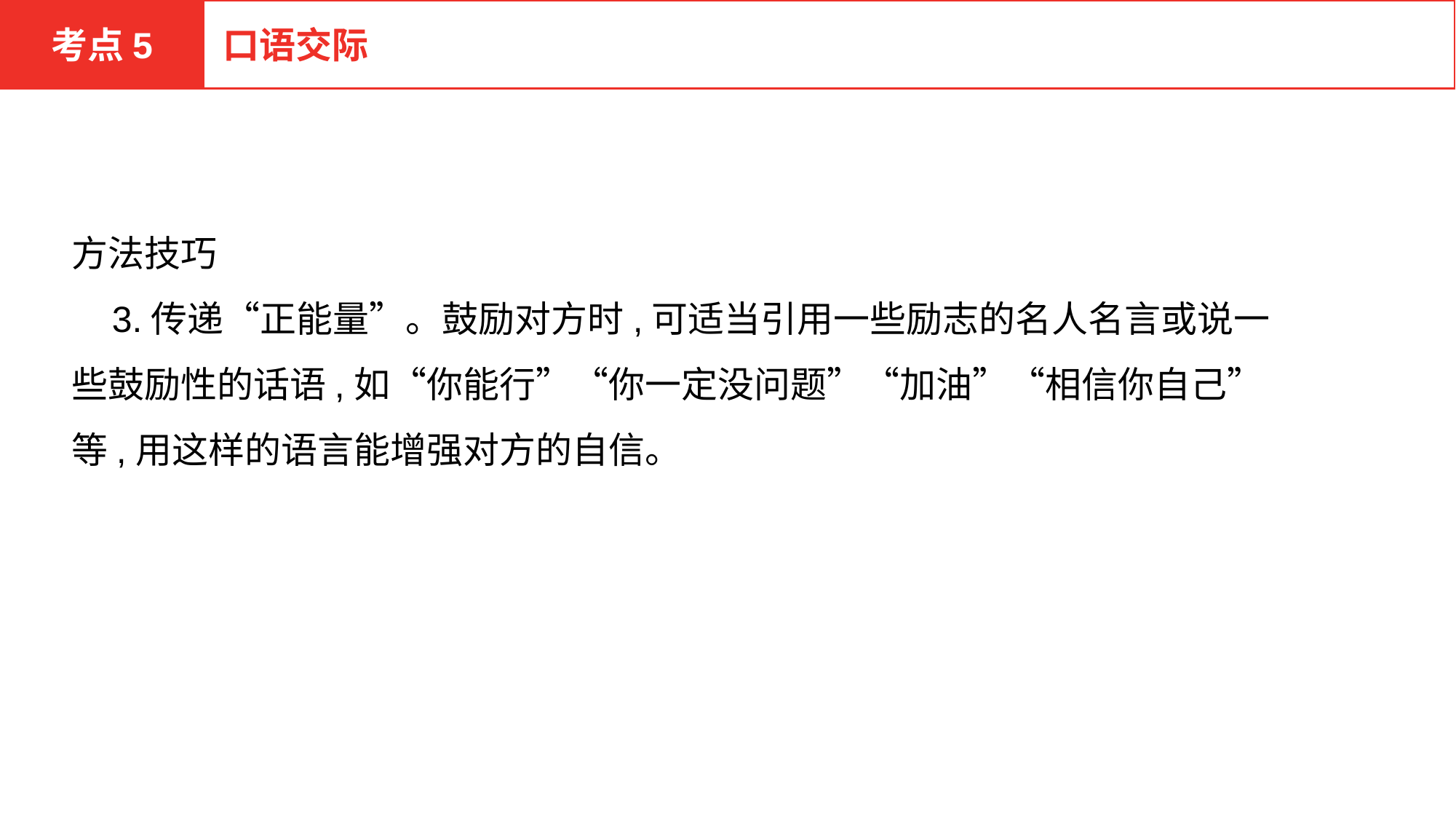

考点5
口语交际
方法技巧
    3.传递“正能量”。鼓励对方时,可适当引用一些励志的名人名言或说一些鼓励性的话语,如“你能行”“你一定没问题”“加油”“相信你自己”等,用这样的语言能增强对方的自信。